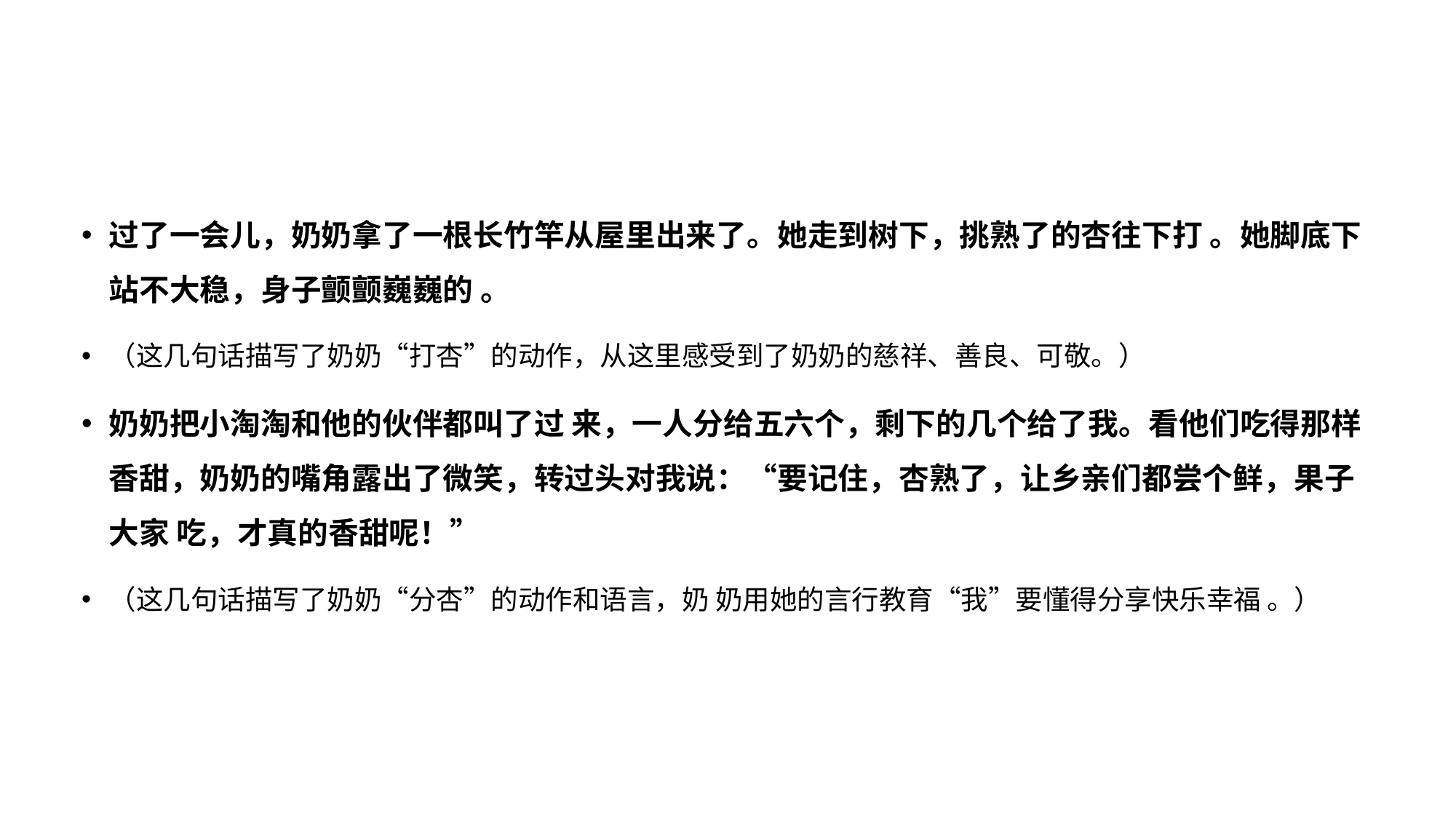

过了一会儿，奶奶拿了一根长竹竿从屋里出来了。她走到树下，挑熟了的杏往下打 。她脚底下站不大稳，身子颤颤巍巍的 。
（这几句话描写了奶奶“打杏”的动作，从这里感受到了奶奶的慈祥、善良、可敬。）
奶奶把小淘淘和他的伙伴都叫了过 来，一人分给五六个，剩下的几个给了我。看他们吃得那样香甜，奶奶的嘴角露出了微笑，转过头对我说：“要记住，杏熟了，让乡亲们都尝个鲜，果子大家 吃，才真的香甜呢！”
（这几句话描写了奶奶“分杏”的动作和语言，奶 奶用她的言行教育“我”要懂得分享快乐幸福 。）